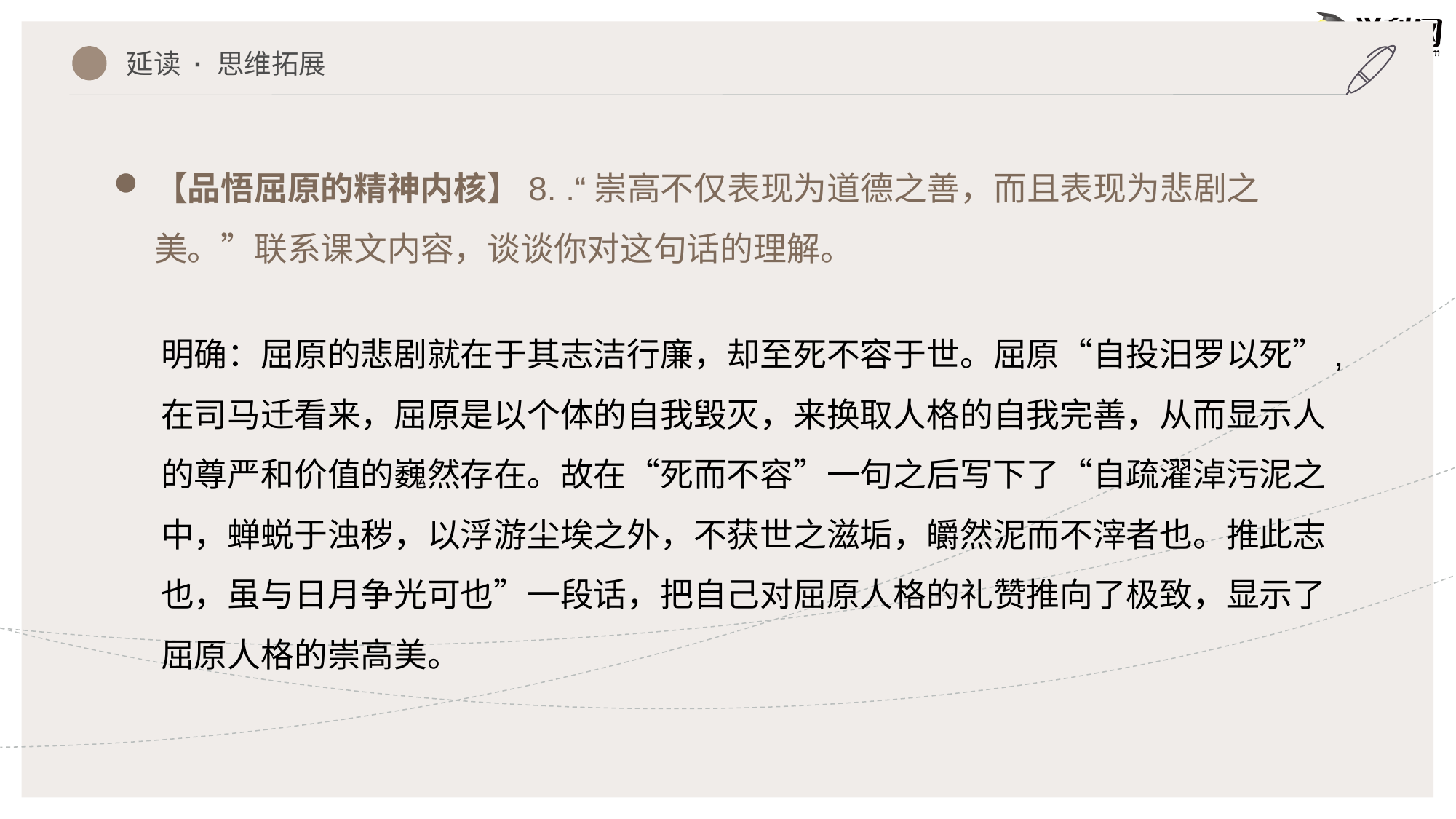

延读 · 思维拓展

【品悟屈原的精神内核】8. .“崇高不仅表现为道德之善，而且表现为悲剧之美。”联系课文内容，谈谈你对这句话的理解。

明确：屈原的悲剧就在于其志洁行廉，却至死不容于世。屈原“自投汨罗以死”,在司马迁看来，屈原是以个体的自我毁灭，来换取人格的自我完善，从而显示人的尊严和价值的巍然存在。故在“死而不容”一句之后写下了“自疏濯淖污泥之中，蝉蜕于浊秽，以浮游尘埃之外，不获世之滋垢，皭然泥而不滓者也。推此志也，虽与日月争光可也”一段话，把自己对屈原人格的礼赞推向了极致，显示了屈原人格的崇高美。